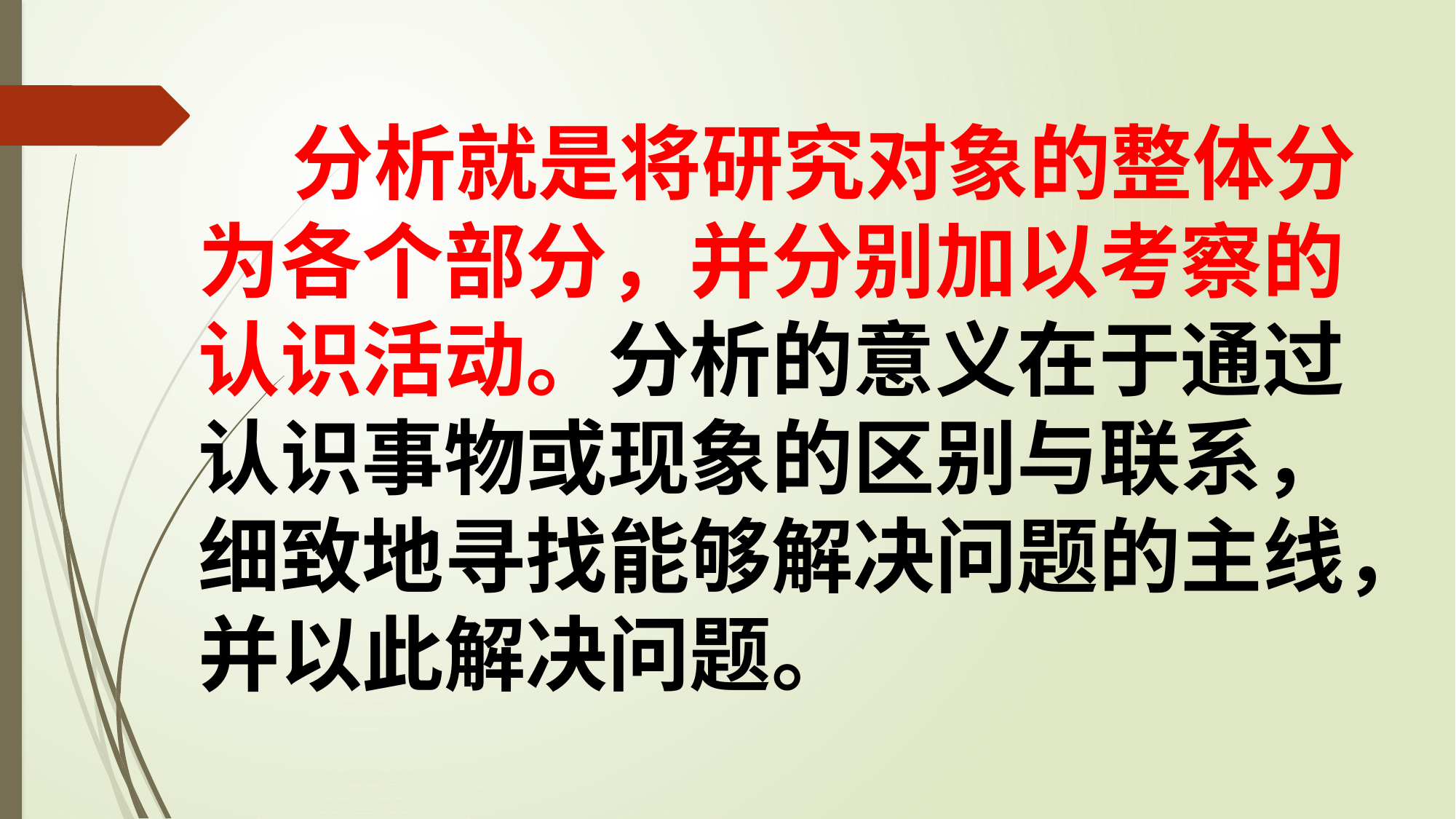

分析就是将研究对象的整体分为各个部分，并分别加以考察的认识活动。分析的意义在于通过认识事物或现象的区别与联系，细致地寻找能够解决问题的主线，并以此解决问题。